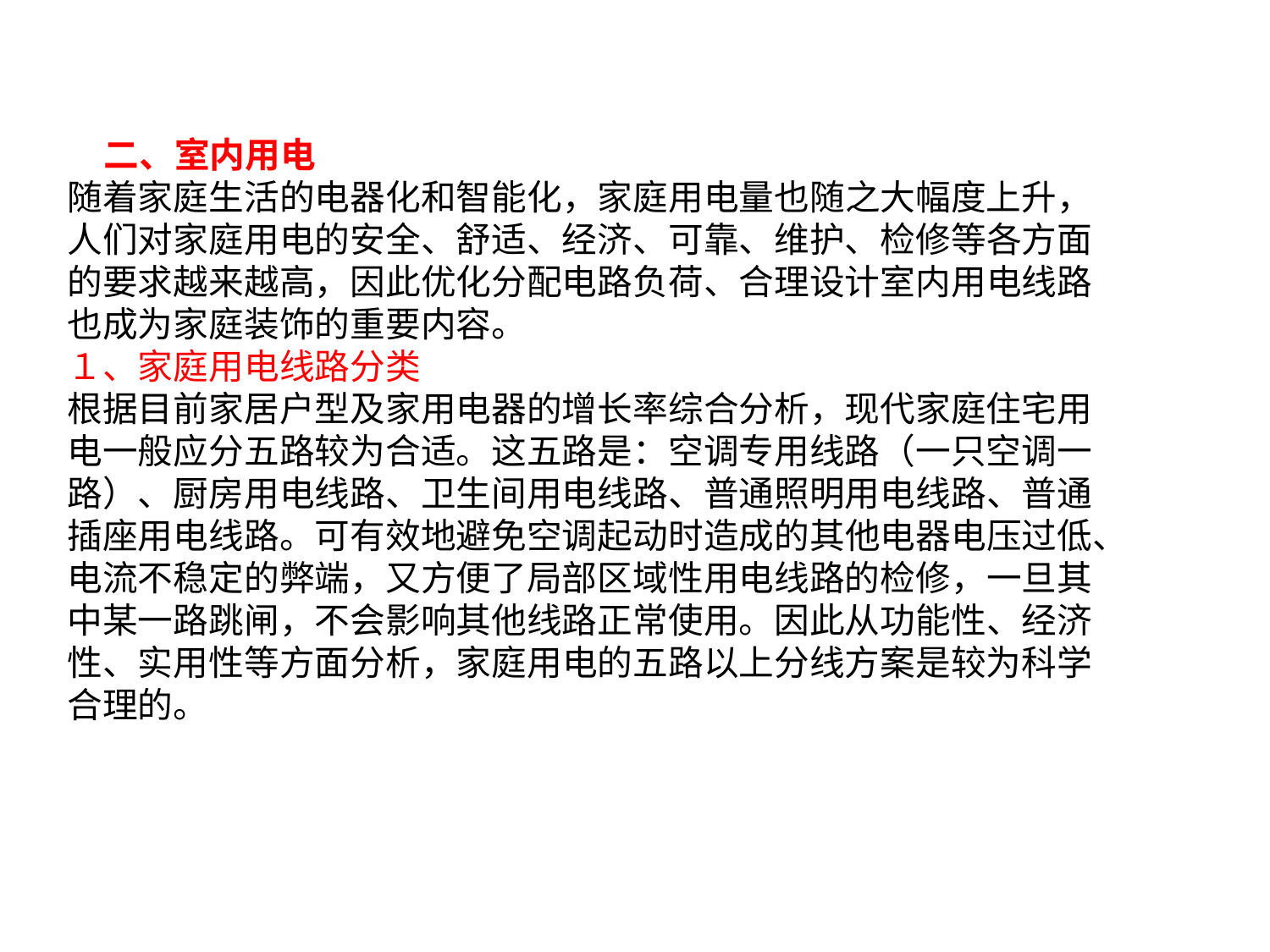

二、室内用电
随着家庭生活的电器化和智能化，家庭用电量也随之大幅度上升，人们对家庭用电的安全、舒适、经济、可靠、维护、检修等各方面的要求越来越高，因此优化分配电路负荷、合理设计室内用电线路也成为家庭装饰的重要内容。
１、家庭用电线路分类
根据目前家居户型及家用电器的增长率综合分析，现代家庭住宅用电一般应分五路较为合适。这五路是：空调专用线路（一只空调一路）、厨房用电线路、卫生间用电线路、普通照明用电线路、普通插座用电线路。可有效地避免空调起动时造成的其他电器电压过低、电流不稳定的弊端，又方便了局部区域性用电线路的检修，一旦其中某一路跳闸，不会影响其他线路正常使用。因此从功能性、经济性、实用性等方面分析，家庭用电的五路以上分线方案是较为科学合理的。